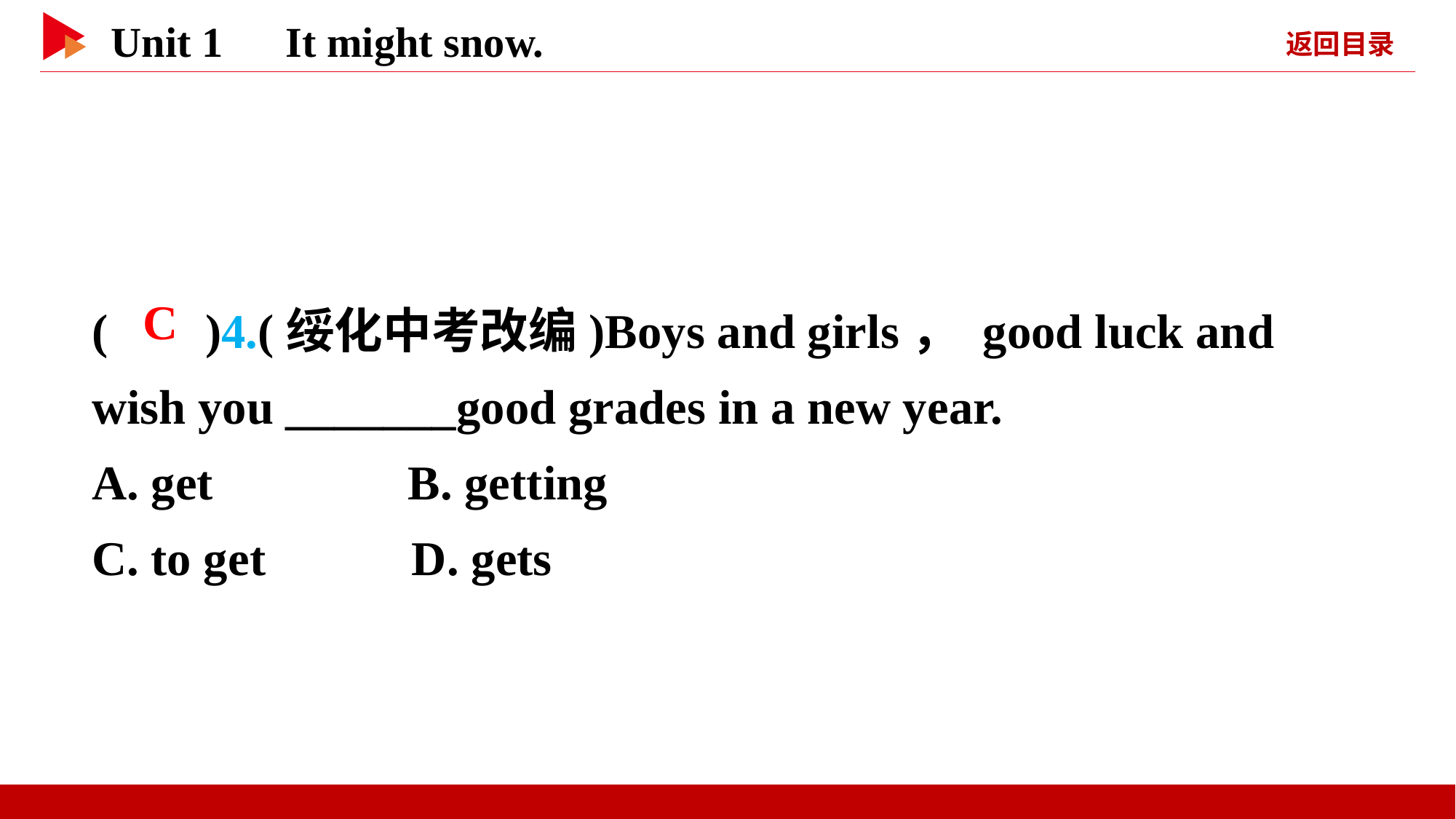

(        )4.(绥化中考改编)Boys and girls， good luck and wish you _______good grades in a new year.
A. get                B. getting
C. to get            D. gets
   C